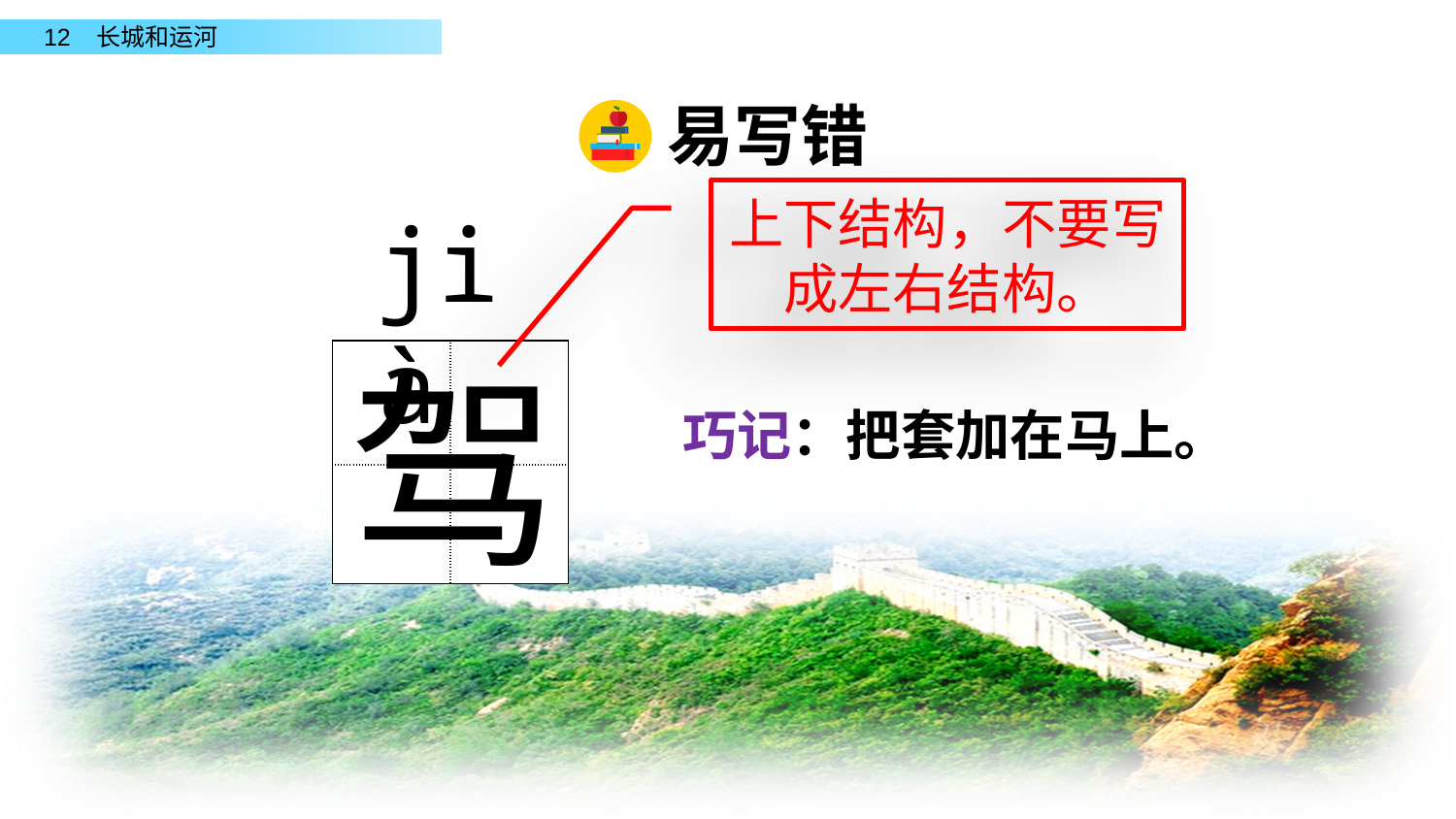

易写错

上下结构，不要写成左右结构。
jià
驾
|  |  |
| --- | --- |
|  |  |
  巧记：把套加在马上。